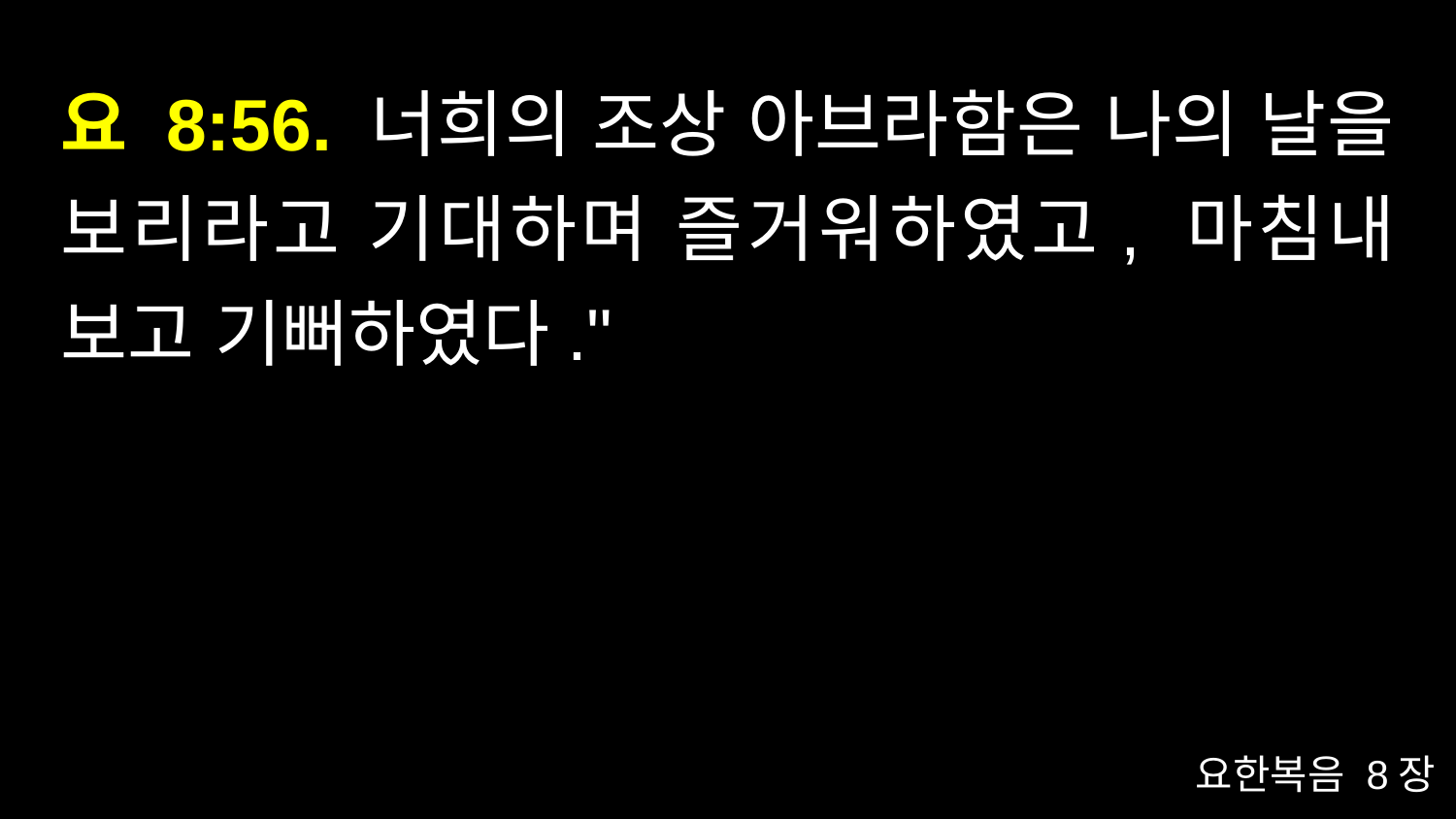

# 요 8:56. 너희의 조상 아브라함은 나의 날을 보리라고 기대하며 즐거워하였고, 마침내 보고 기뻐하였다."
요한복음 8장